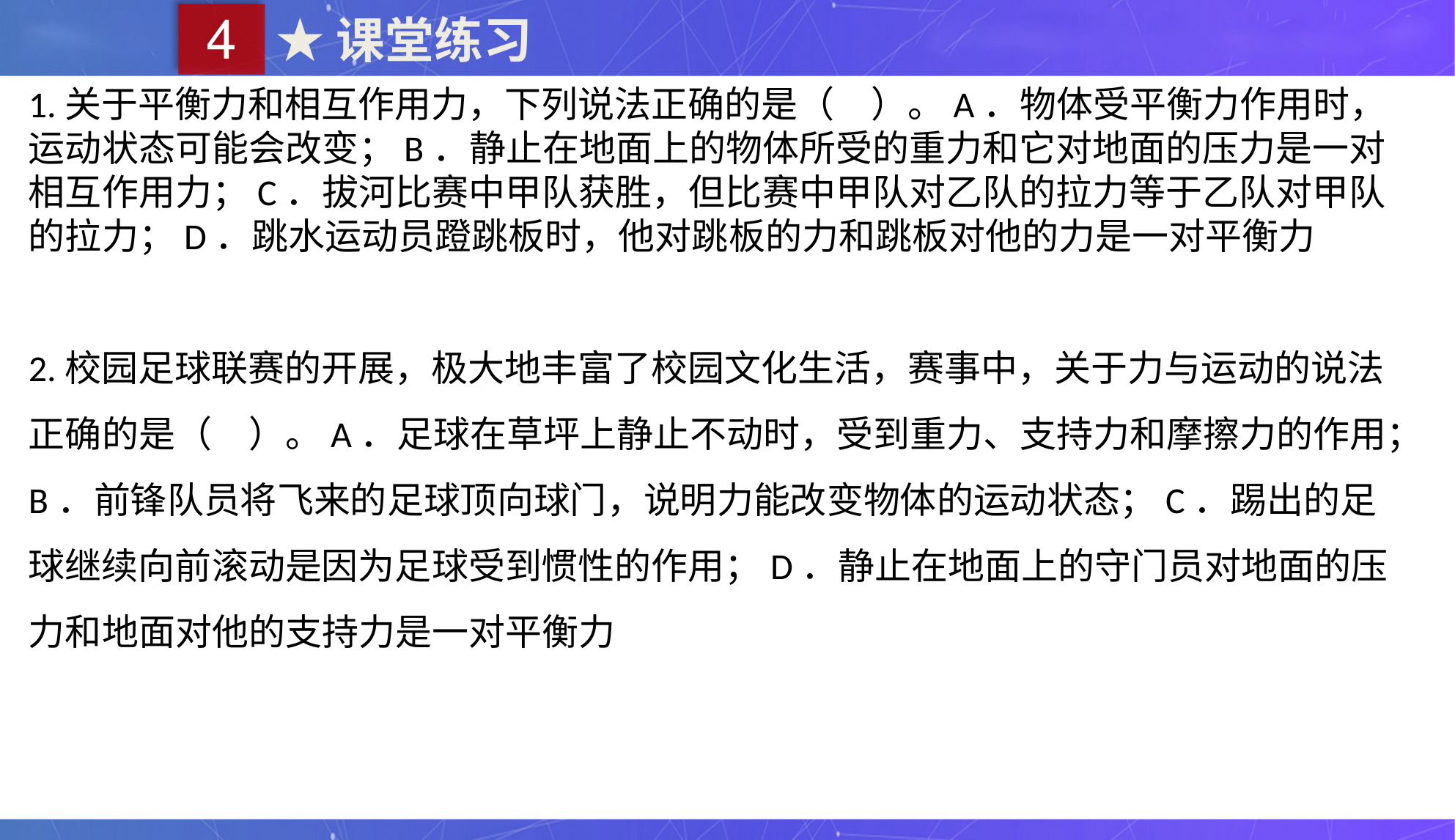

4
★课堂练习
1.关于平衡力和相互作用力，下列说法正确的是（　）。A．物体受平衡力作用时，运动状态可能会改变；B．静止在地面上的物体所受的重力和它对地面的压力是一对相互作用力；C．拔河比赛中甲队获胜，但比赛中甲队对乙队的拉力等于乙队对甲队的拉力；D．跳水运动员蹬跳板时，他对跳板的力和跳板对他的力是一对平衡力

2.校园足球联赛的开展，极大地丰富了校园文化生活，赛事中，关于力与运动的说法正确的是（　）。A．足球在草坪上静止不动时，受到重力、支持力和摩擦力的作用；B．前锋队员将飞来的足球顶向球门，说明力能改变物体的运动状态；C．踢出的足球继续向前滚动是因为足球受到惯性的作用；D．静止在地面上的守门员对地面的压力和地面对他的支持力是一对平衡力